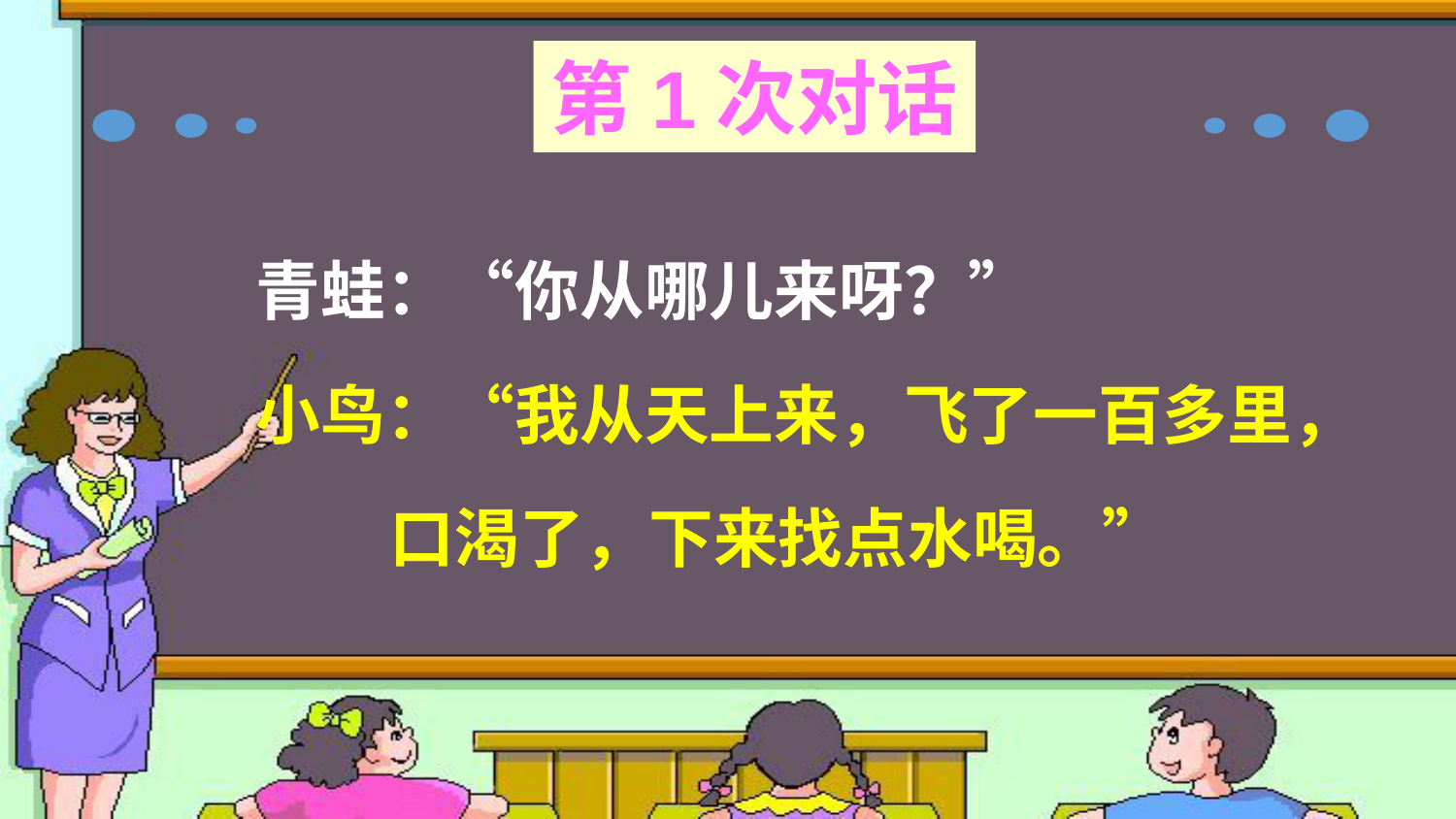

第1次对话
青蛙：“你从哪儿来呀？”
小鸟：“我从天上来，飞了一百多里，
        口渴了，下来找点水喝。”